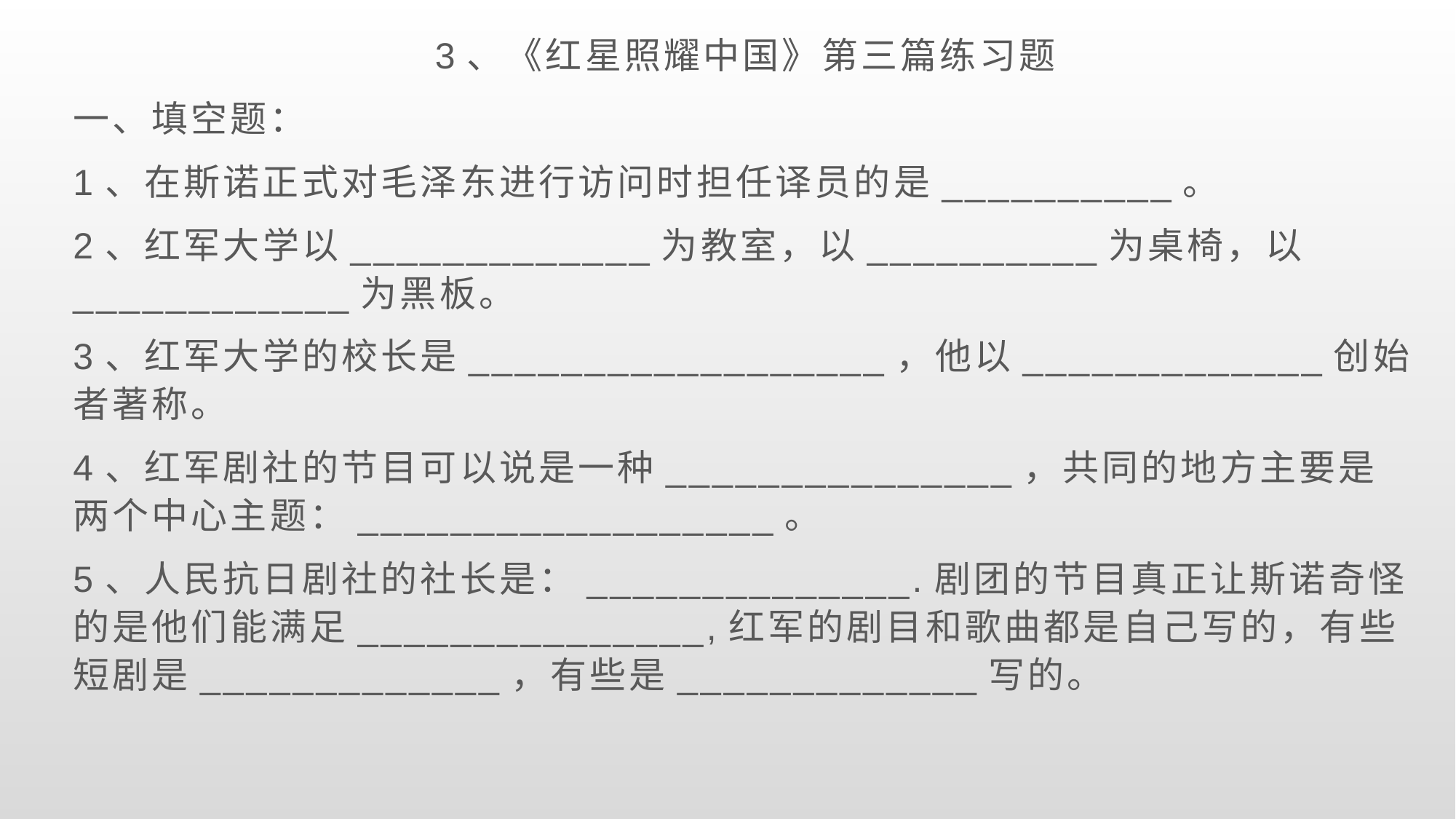

3、《红星照耀中国》第三篇练习题
一、填空题：
1、在斯诺正式对毛泽东进行访问时担任译员的是__________。
2、红军大学以_____________为教室，以__________为桌椅，以____________为黑板。
3、红军大学的校长是__________________，他以_____________创始者著称。
4、红军剧社的节目可以说是一种_______________，共同的地方主要是两个中心主题：__________________。
5、人民抗日剧社的社长是：______________.剧团的节目真正让斯诺奇怪的是他们能满足_______________,红军的剧目和歌曲都是自己写的，有些短剧是_____________，有些是_____________写的。